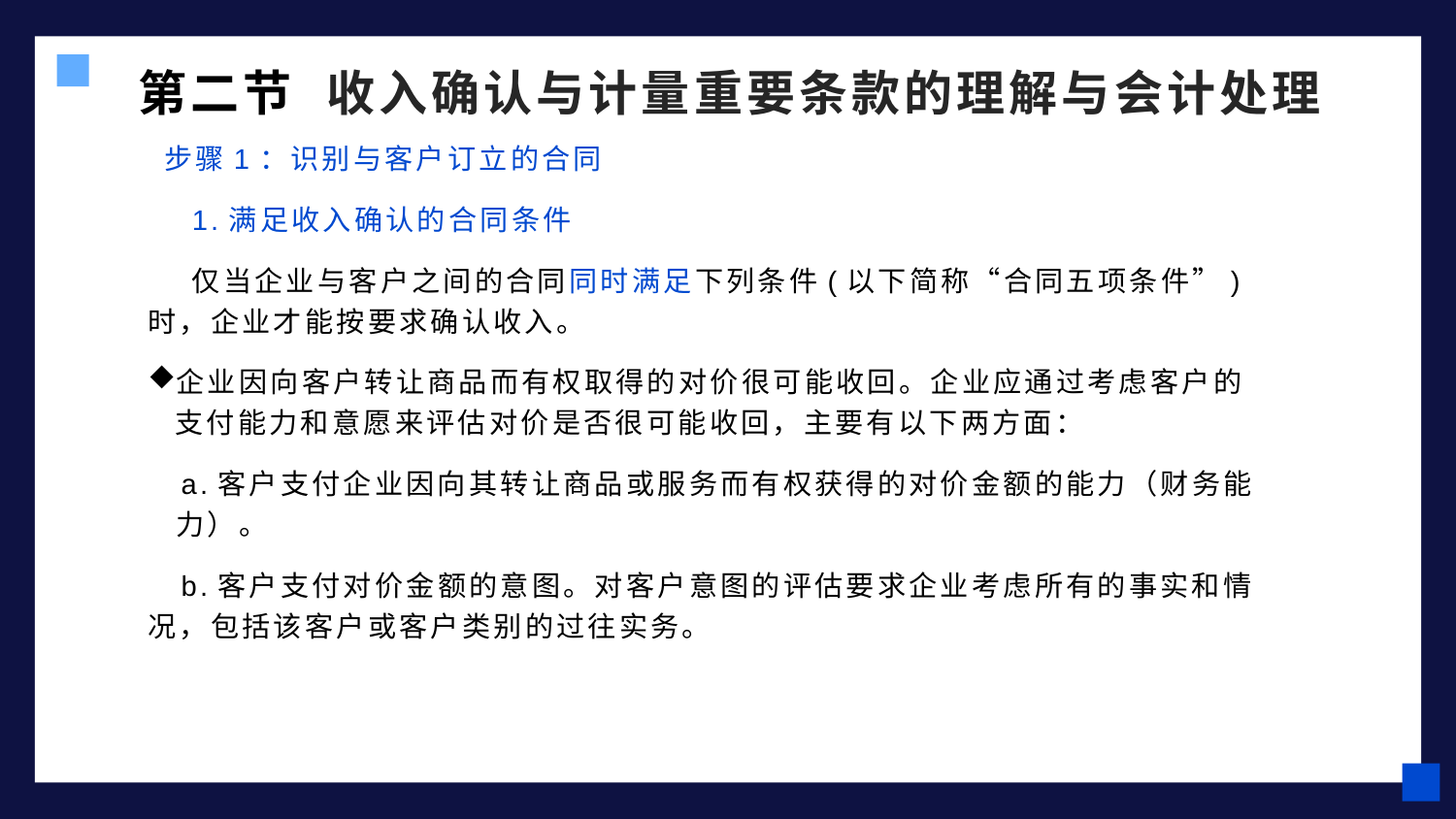

# 第二节  收入确认与计量重要条款的理解与会计处理
 步骤1：识别与客户订立的合同
    1.满足收入确认的合同条件
    仅当企业与客户之间的合同同时满足下列条件(以下简称“合同五项条件”)时，企业才能按要求确认收入。
企业因向客户转让商品而有权取得的对价很可能收回。企业应通过考虑客户的支付能力和意愿来评估对价是否很可能收回，主要有以下两方面：
   a.客户支付企业因向其转让商品或服务而有权获得的对价金额的能力（财务能     力）。
   b.客户支付对价金额的意图。对客户意图的评估要求企业考虑所有的事实和情况，包括该客户或客户类别的过往实务。